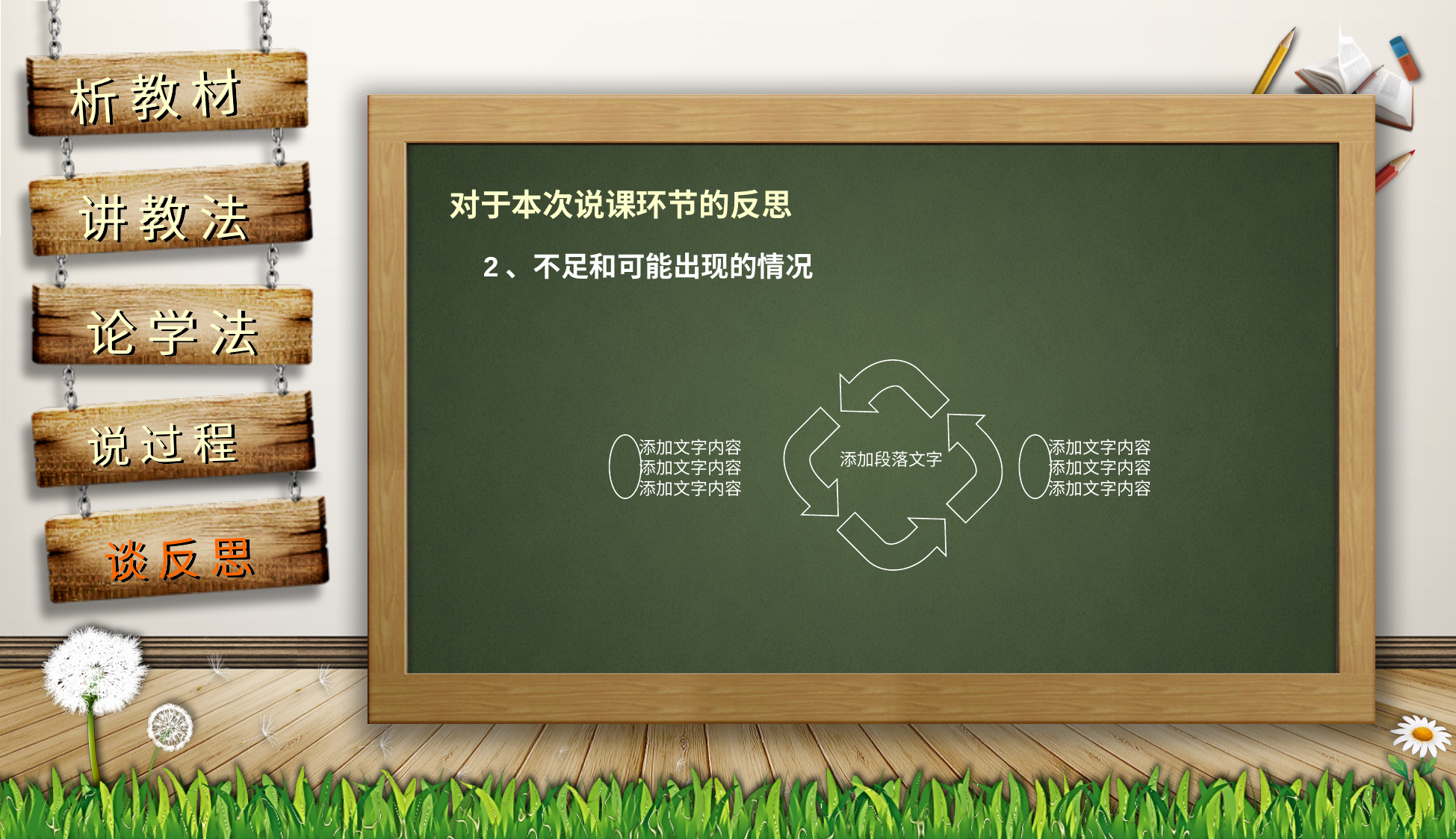

对于本次说课环节的反思
2、不足和可能出现的情况

添加文字内容
添加文字内容
添加文字内容

添加文字内容
添加文字内容
添加文字内容

添加段落文字